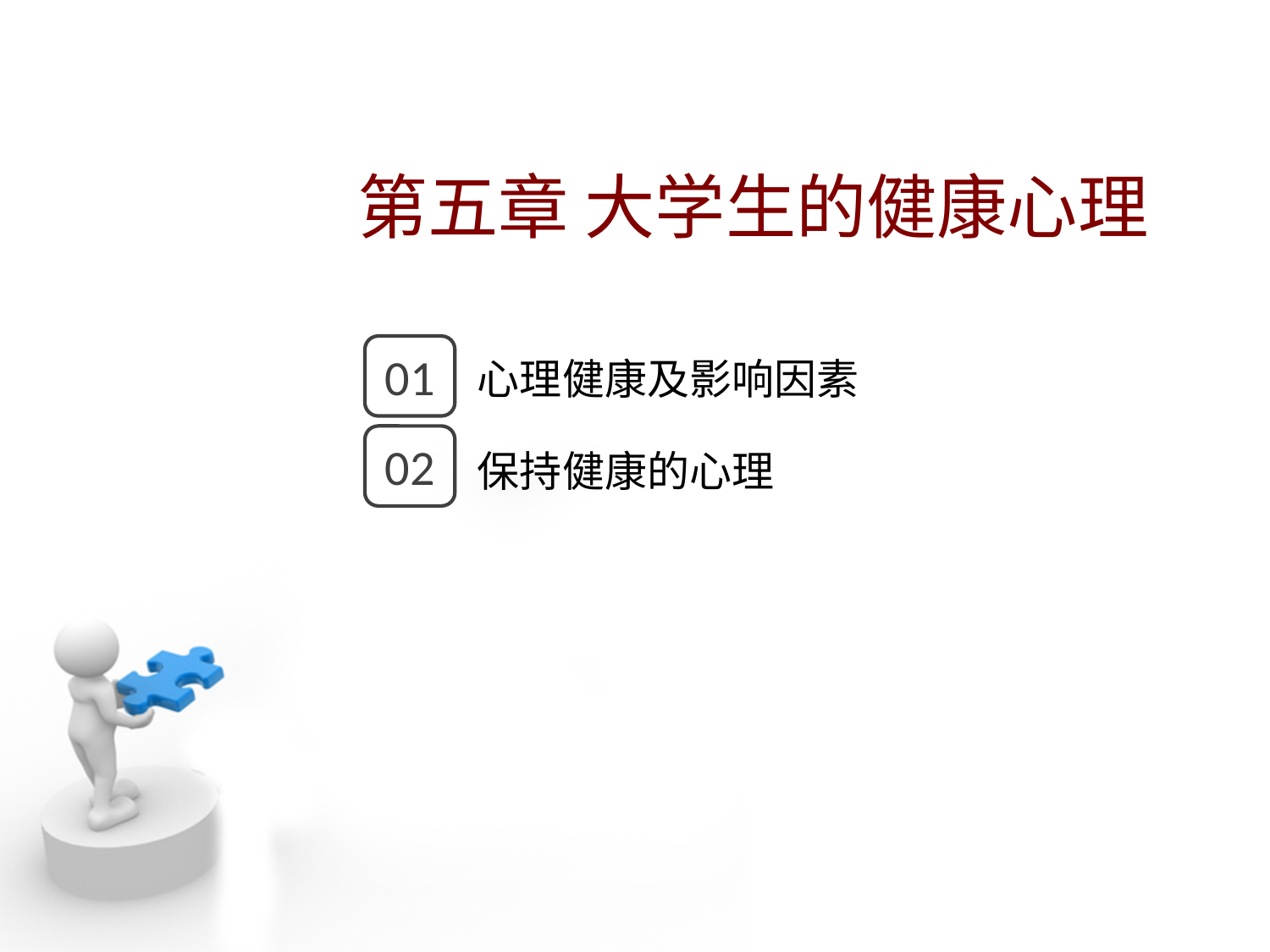

第五章 大学生的健康心理

点击添加文本
01
心理健康及影响因素
点击添加文本
02
保持健康的心理
点击添加文本
点击添加文本